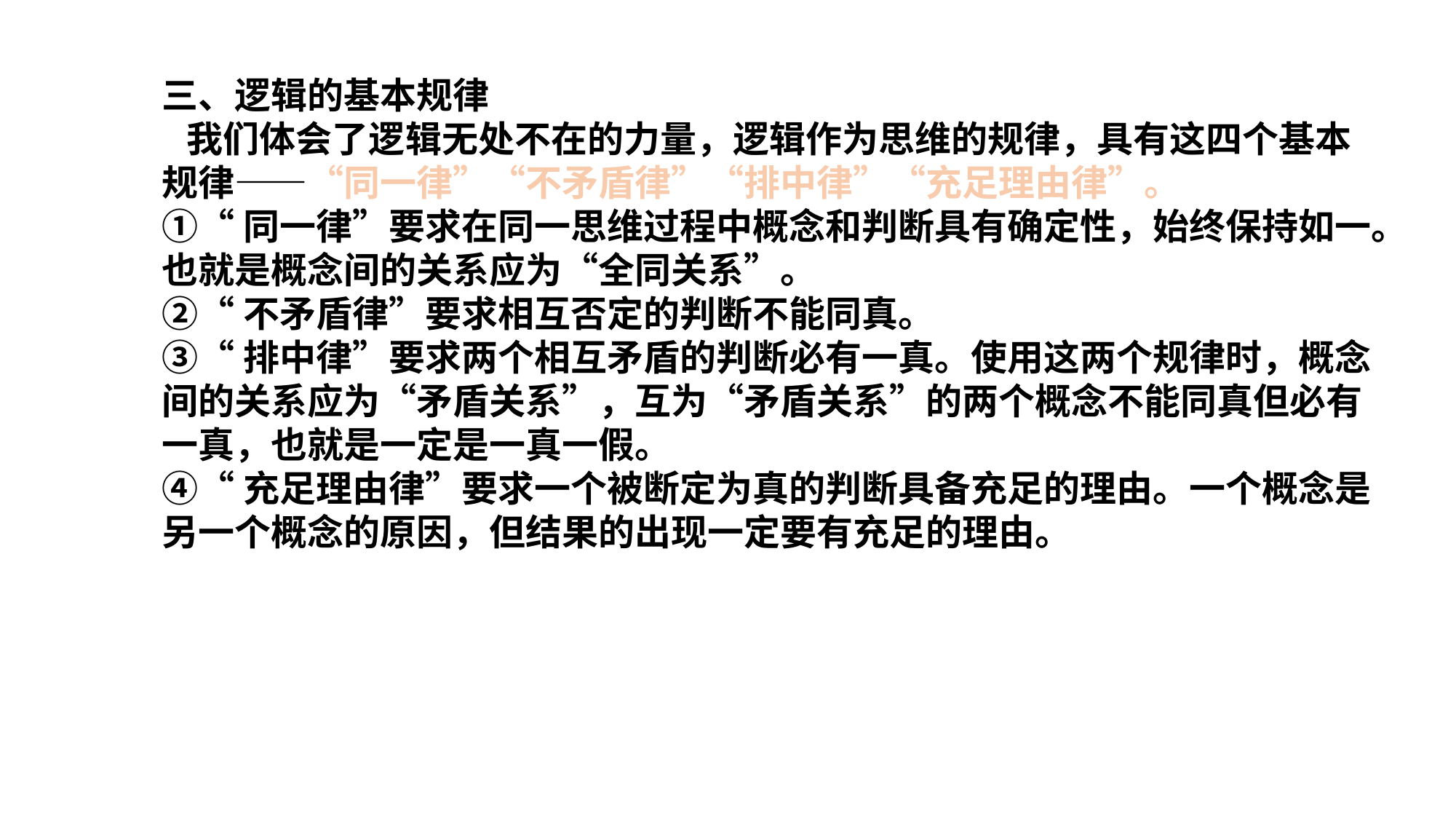

三、逻辑的基本规律
  我们体会了逻辑无处不在的力量，逻辑作为思维的规律，具有这四个基本规律——“同一律”“不矛盾律”“排中律”“充足理由律”。
①“同一律”要求在同一思维过程中概念和判断具有确定性，始终保持如一。也就是概念间的关系应为“全同关系”。
②“不矛盾律”要求相互否定的判断不能同真。
③“排中律”要求两个相互矛盾的判断必有一真。使用这两个规律时，概念间的关系应为“矛盾关系”，互为“矛盾关系”的两个概念不能同真但必有一真，也就是一定是一真一假。
④“充足理由律”要求一个被断定为真的判断具备充足的理由。一个概念是另一个概念的原因，但结果的出现一定要有充足的理由。